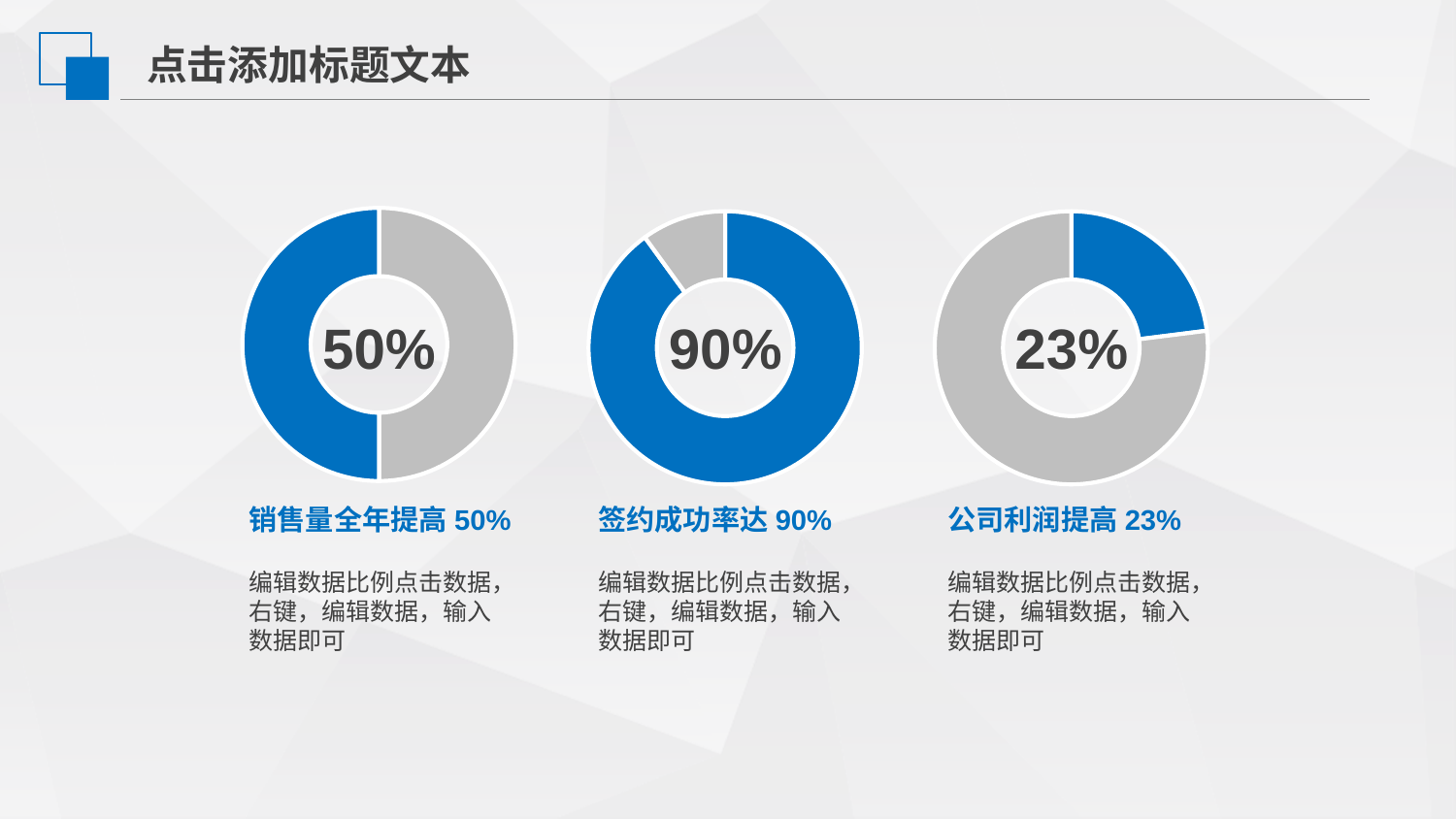

点击添加标题文本

### Chart

| Category | 销售额 |
|---|---|
|  | 0.5 |
|  | 0.5 |
|  | None |
|  | None |

### Chart

| Category | 销售额 |
|---|---|
|  | 0.9 |
|  | 0.1 |
|  | None |
|  | None |

### Chart

| Category | 销售额 |
|---|---|
|  | 0.23 |
|  | 0.77 |
|  | None |
|  | None |
50%
90%
23%
销售量全年提高50%
编辑数据比例点击数据，右键，编辑数据，输入数据即可
签约成功率达90%
编辑数据比例点击数据，右键，编辑数据，输入数据即可
公司利润提高23%
编辑数据比例点击数据，右键，编辑数据，输入数据即可